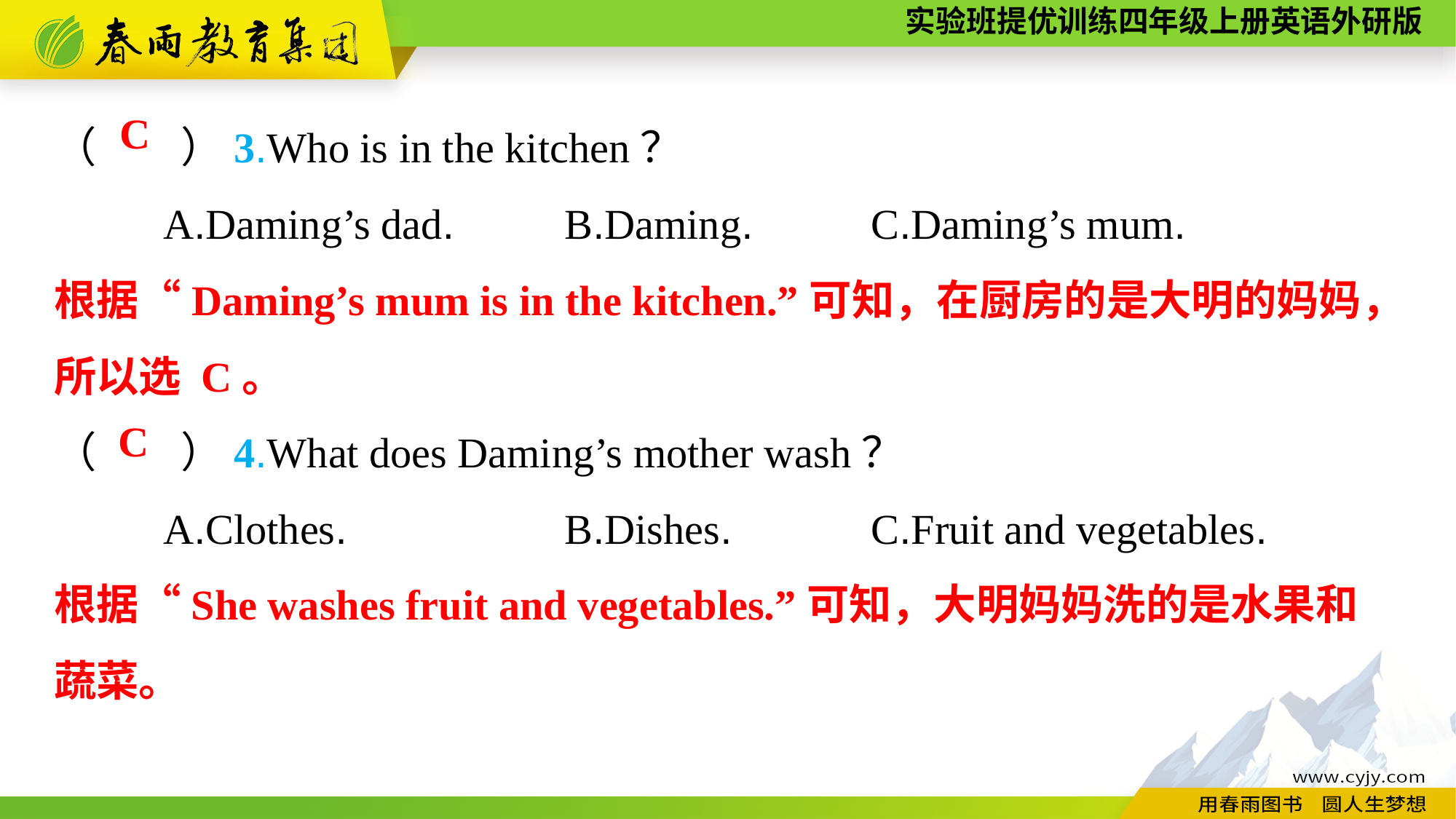

（　　）3.Who is in the kitchen？
	A.Daming’s dad.	       B.Daming.	     C.Daming’s mum.

（　　）4.What does Daming’s mother wash？
	A.Clothes.		       B.Dishes.	     C.Fruit and vegetables.
C
根据“Daming’s mum is in the kitchen.”可知，在厨房的是大明的妈妈，所以选 C。
C
根据“She washes fruit and vegetables.”可知，大明妈妈洗的是水果和
蔬菜。